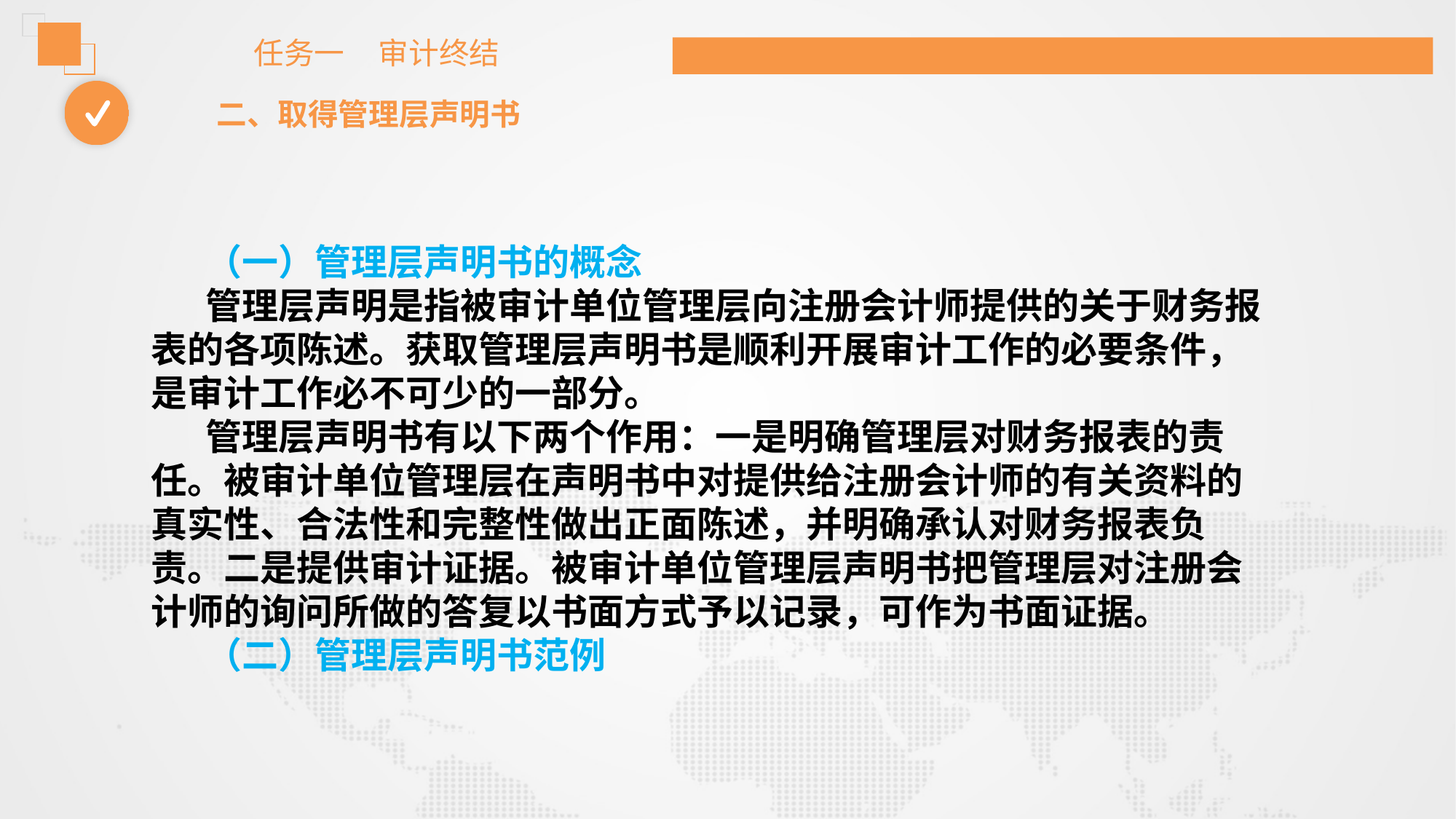

任务一     审计终结

二、取得管理层声明书
（一）管理层声明书的概念
管理层声明是指被审计单位管理层向注册会计师提供的关于财务报表的各项陈述。获取管理层声明书是顺利开展审计工作的必要条件，是审计工作必不可少的一部分。
管理层声明书有以下两个作用：一是明确管理层对财务报表的责任。被审计单位管理层在声明书中对提供给注册会计师的有关资料的真实性、合法性和完整性做出正面陈述，并明确承认对财务报表负责。二是提供审计证据。被审计单位管理层声明书把管理层对注册会计师的询问所做的答复以书面方式予以记录，可作为书面证据。
（二）管理层声明书范例